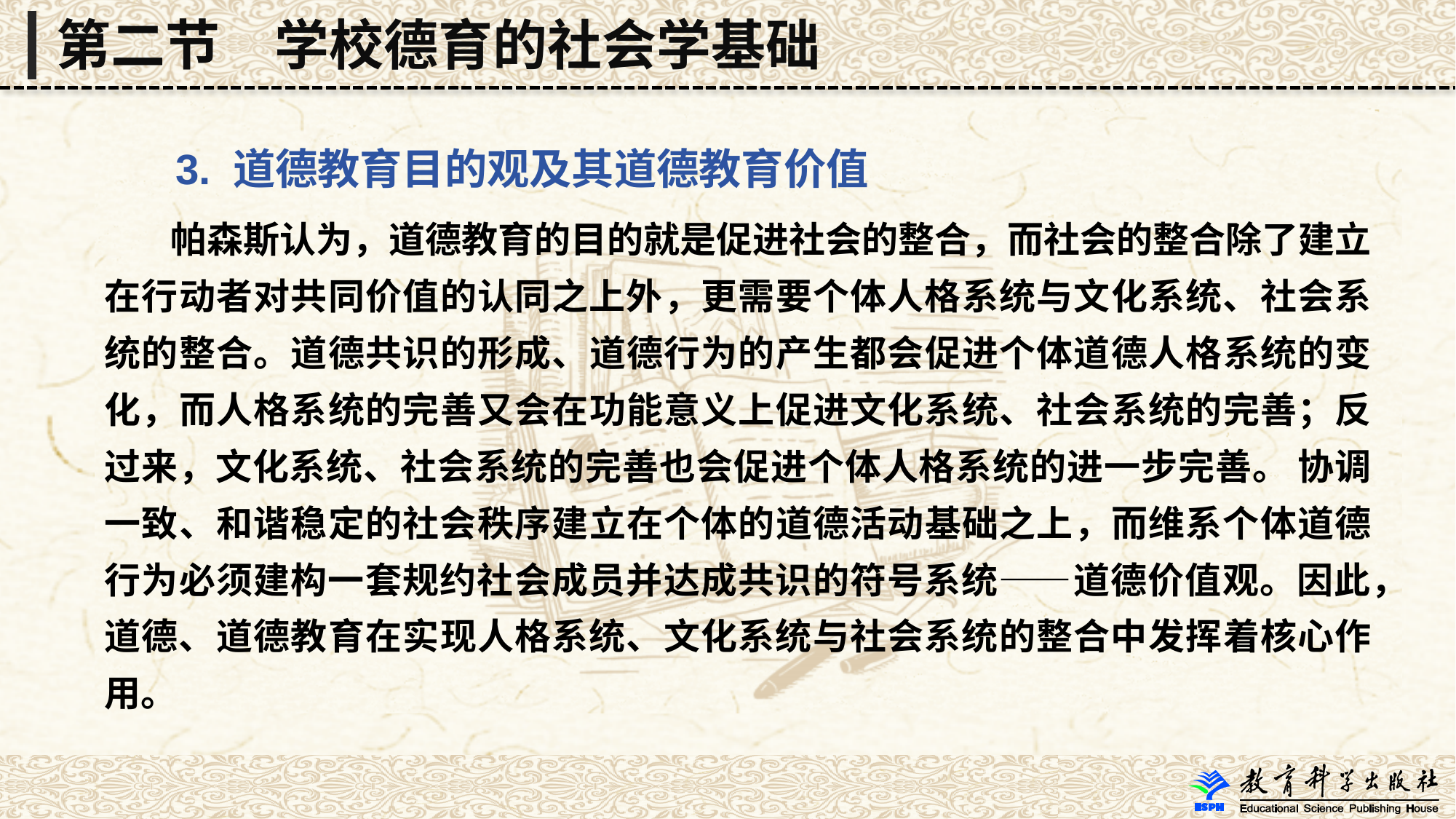

第二节　学校德育的社会学基础
      3. 道德教育目的观及其道德教育价值

       帕森斯认为，道德教育的目的就是促进社会的整合，而社会的整合除了建立在行动者对共同价值的认同之上外，更需要个体人格系统与文化系统、社会系统的整合。道德共识的形成、道德行为的产生都会促进个体道德人格系统的变化，而人格系统的完善又会在功能意义上促进文化系统、社会系统的完善；反过来，文化系统、社会系统的完善也会促进个体人格系统的进一步完善。 协调一致、和谐稳定的社会秩序建立在个体的道德活动基础之上，而维系个体道德行为必须建构一套规约社会成员并达成共识的符号系统——道德价值观。因此，道德、道德教育在实现人格系统、文化系统与社会系统的整合中发挥着核心作用。